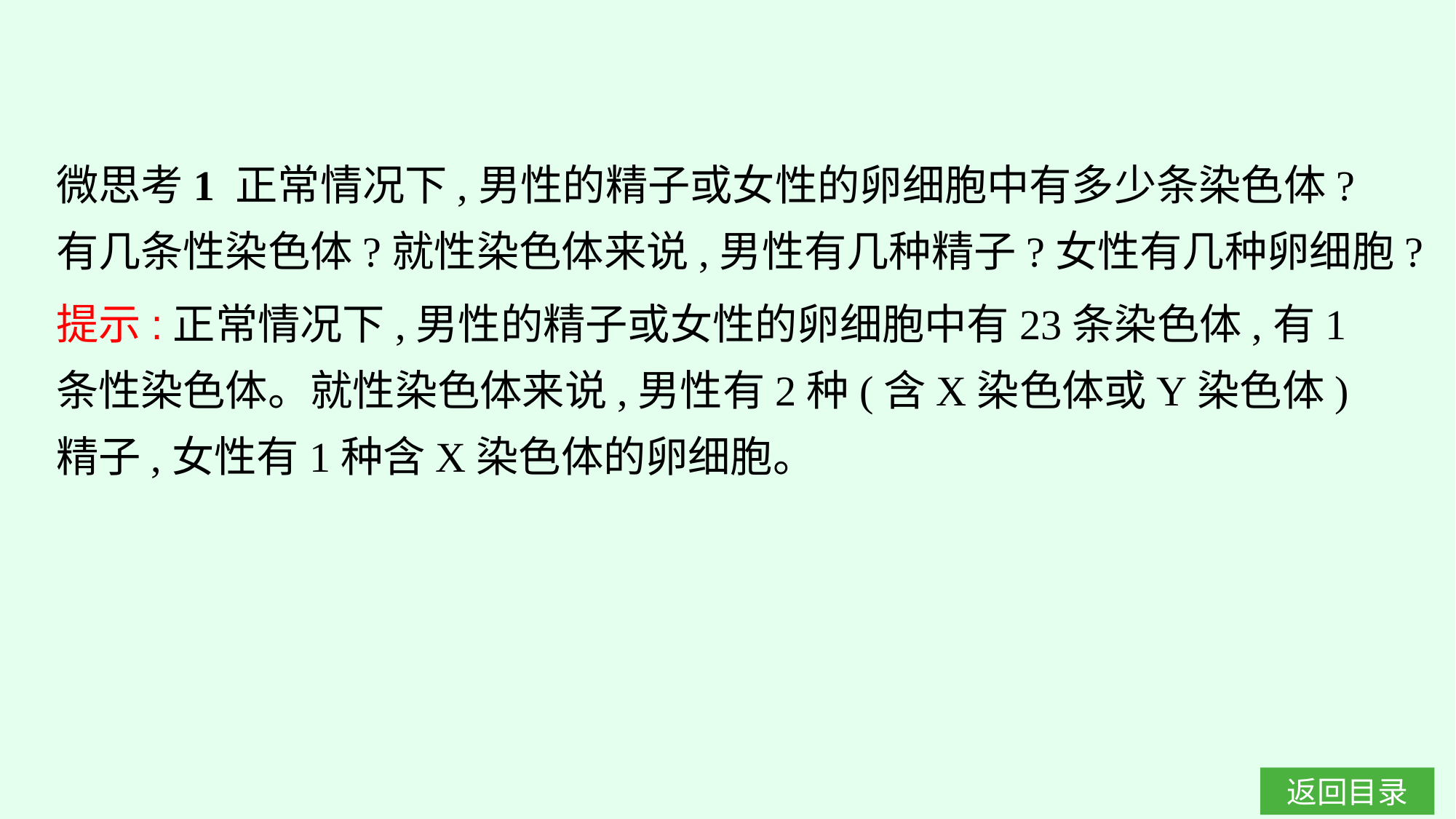

微思考1 正常情况下,男性的精子或女性的卵细胞中有多少条染色体?有几条性染色体?就性染色体来说,男性有几种精子?女性有几种卵细胞?
提示:正常情况下,男性的精子或女性的卵细胞中有23条染色体,有1条性染色体。就性染色体来说,男性有2种(含X染色体或Y染色体)精子,女性有1种含X染色体的卵细胞。